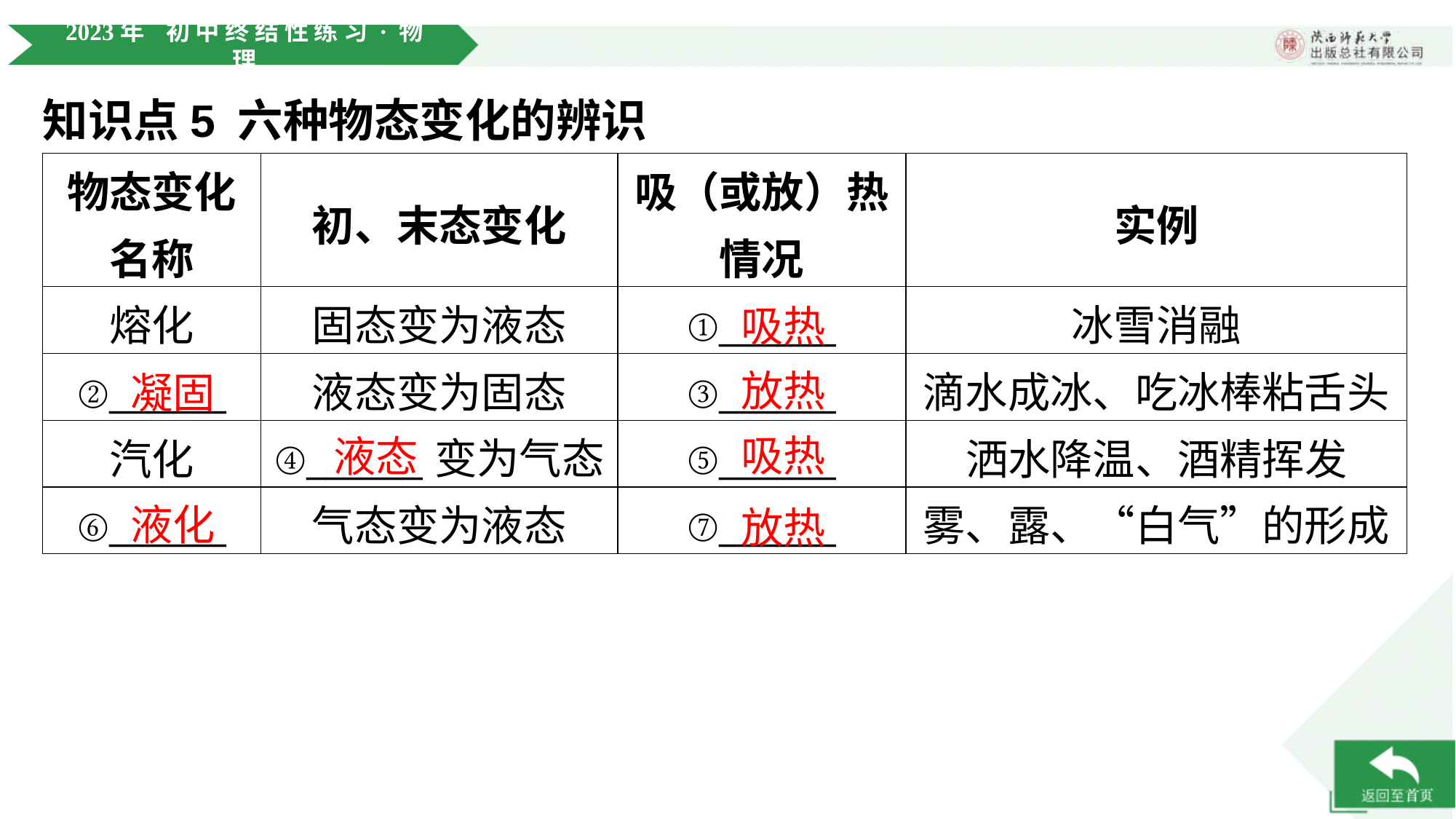

知识点5 六种物态变化的辨识
| 物态变化 名称 | 初、末态变化 | 吸（或放）热 情况 | 实例 |
| --- | --- | --- | --- |
| 熔化 | 固态变为液态 | ①\_\_\_\_\_\_ | 冰雪消融 |
| ②\_\_\_\_\_\_ | 液态变为固态 | ③\_\_\_\_\_\_ | 滴水成冰、吃冰棒粘舌头 |
| 汽化 | ④\_\_\_\_\_\_变为气态 | ⑤\_\_\_\_\_\_ | 洒水降温、酒精挥发 |
| ⑥\_\_\_\_\_\_ | 气态变为液态 | ⑦\_\_\_\_\_\_ | 雾、露、“白气”的形成 |
吸热
放热
凝固
吸热
液态
液化
放热